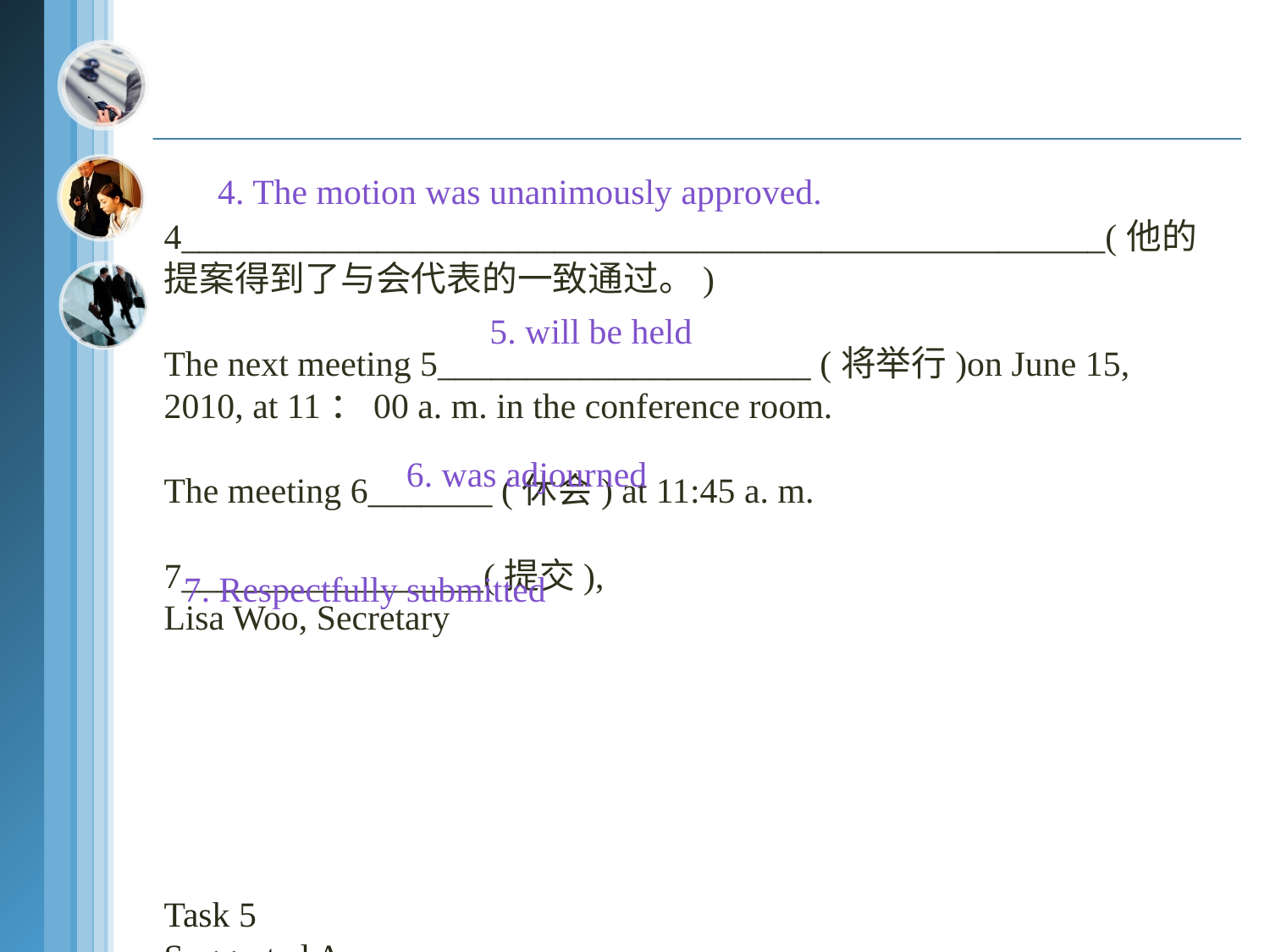

#
4. The motion was unanimously approved.

4____________________________________________________(他的提案得到了与会代表的一致通过。)

The next meeting 5_____________________ (将举行)on June 15, 2010, at 11：00 a. m. in the conference room.

The meeting 6_______ (休会) at 11:45 a. m.

7_________________(提交),
Lisa Woo, Secretary

Task 5
Suggested Answers:
enquire   2. advertisement  3. I would like to know  4. possible
5. information   6.  looking forward to

5. will be held

6. was adjourned

7. Respectfully submitted